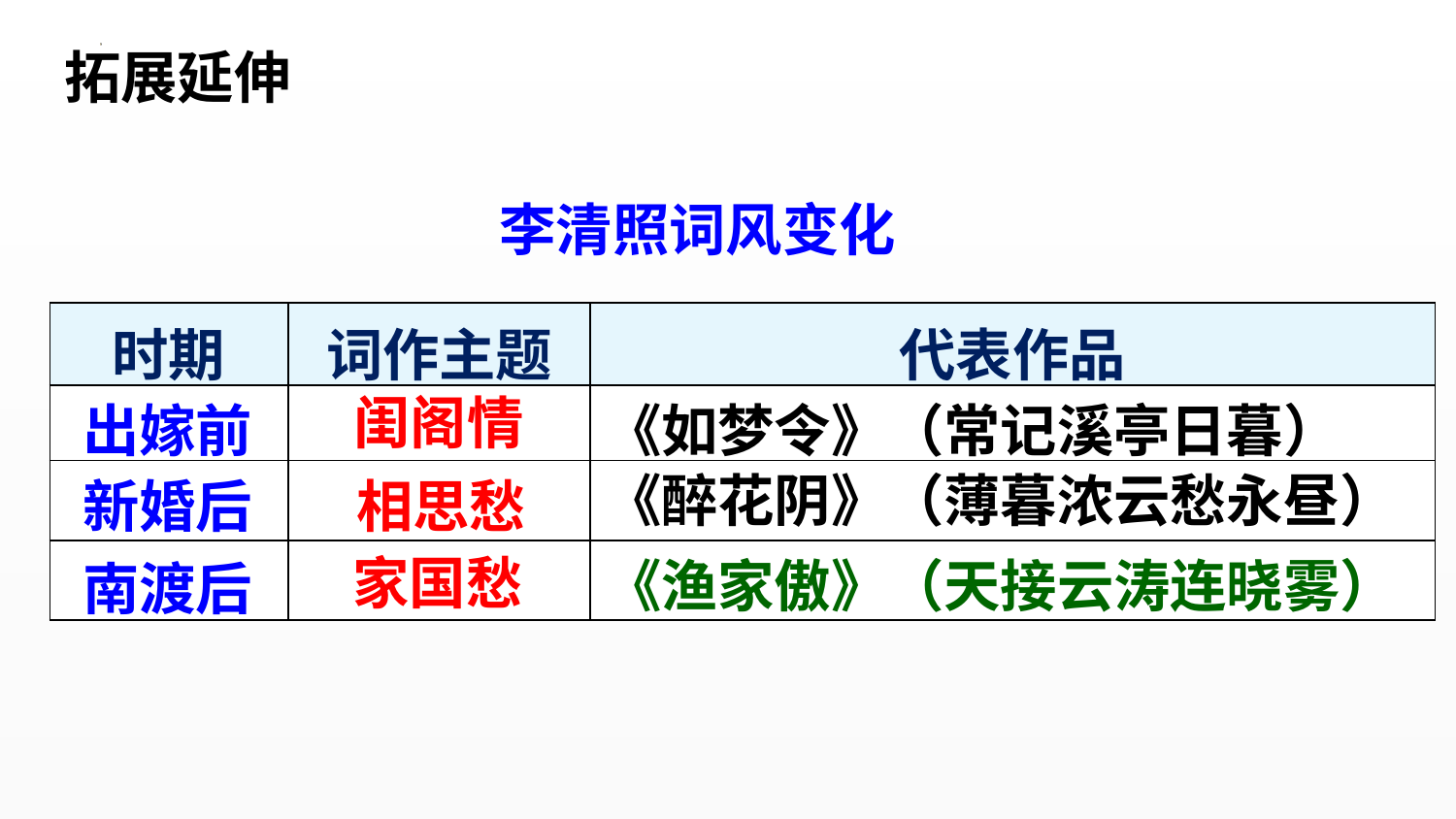

拓展延伸
李清照词风变化

| 时期 | 词作主题 | 代表作品 |
| --- | --- | --- |
|  |  |  |
|  |  |  |
|  |  |  |
闺阁情
出嫁前
《如梦令》（常记溪亭日暮）
《醉花阴》（薄暮浓云愁永昼）
新婚后
相思愁
家国愁
《渔家傲》（天接云涛连晓雾）
南渡后